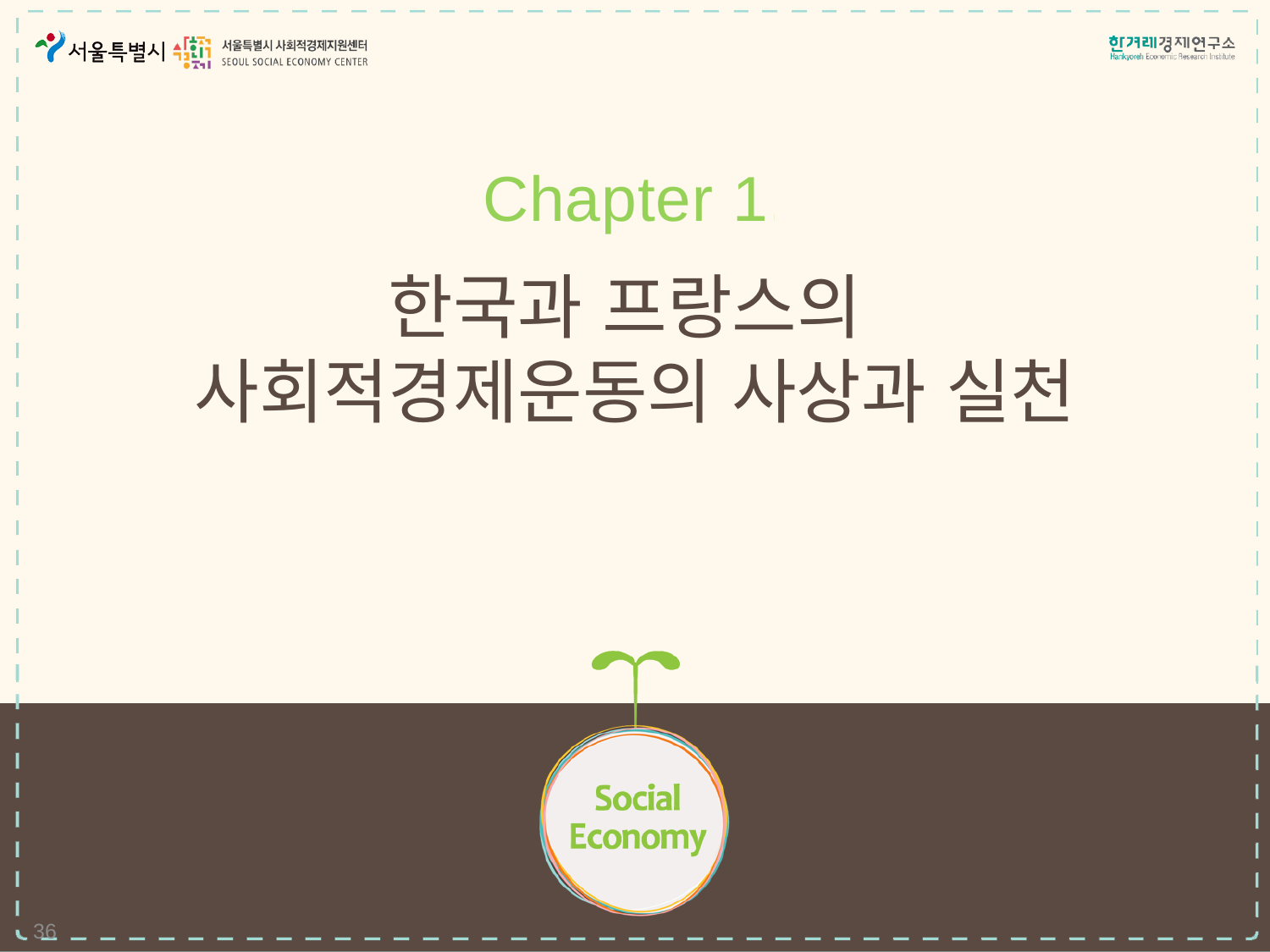

Chapter 1.
# 한국과 프랑스의 사회적경제운동의 사상과 실천
36